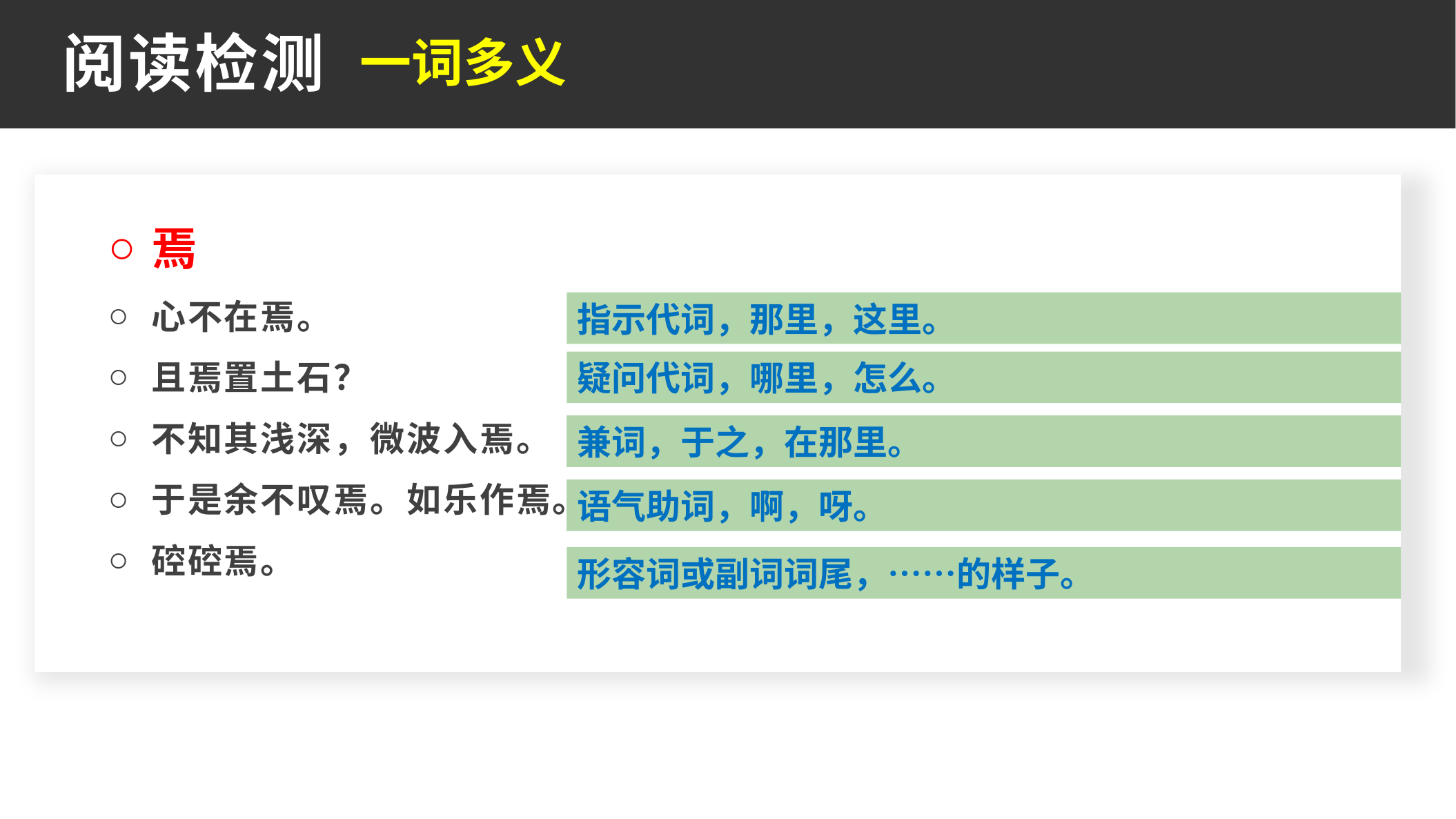

一词多义
阅读检测

焉
心不在焉。
且焉置土石？
不知其浅深，微波入焉。
于是余不叹焉。如乐作焉。
硿硿焉。
指示代词，那里，这里。
疑问代词，哪里，怎么。
兼词，于之，在那里。
语气助词，啊，呀。
形容词或副词词尾，……的样子。